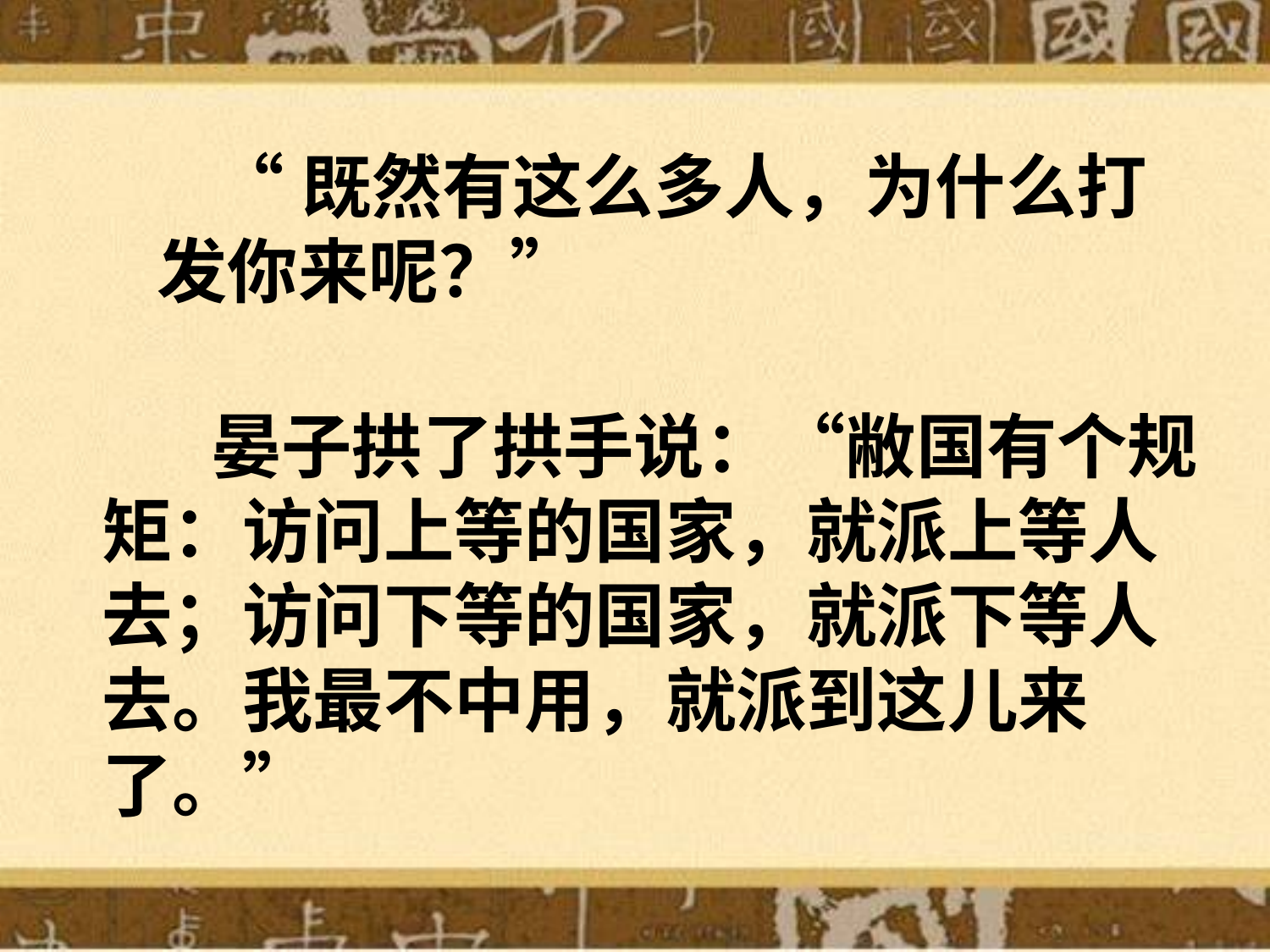

“既然有这么多人，为什么打发你来呢？”
          晏子拱了拱手说：“敝国有个规矩：访问上等的国家，就派上等人去；访问下等的国家，就派下等人去。我最不中用，就派到这儿来了。”